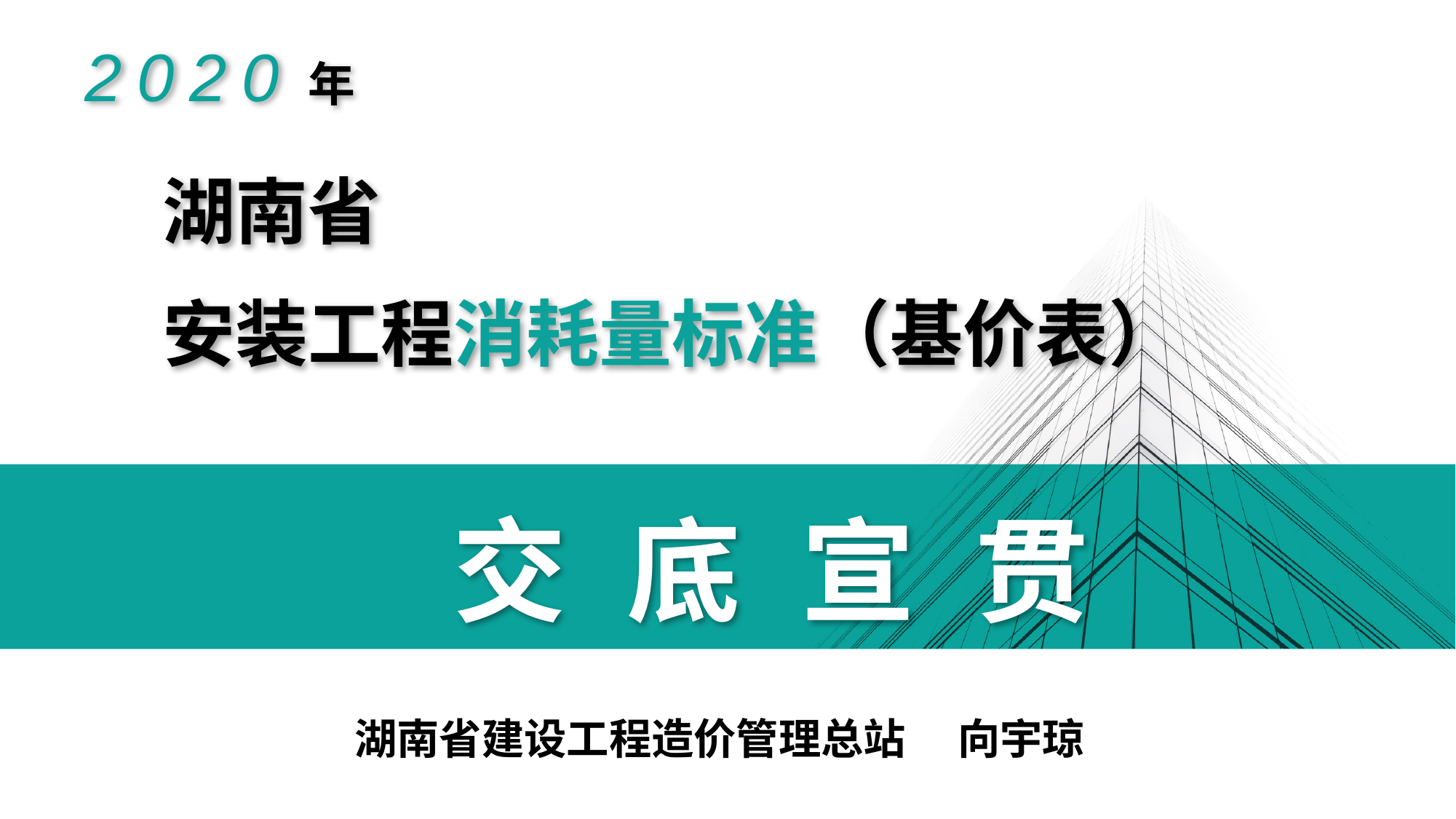

2020年
湖南省
安装工程消耗量标准（基价表）
交  底  宣  贯
湖南省建设工程造价管理总站 　向宇琼